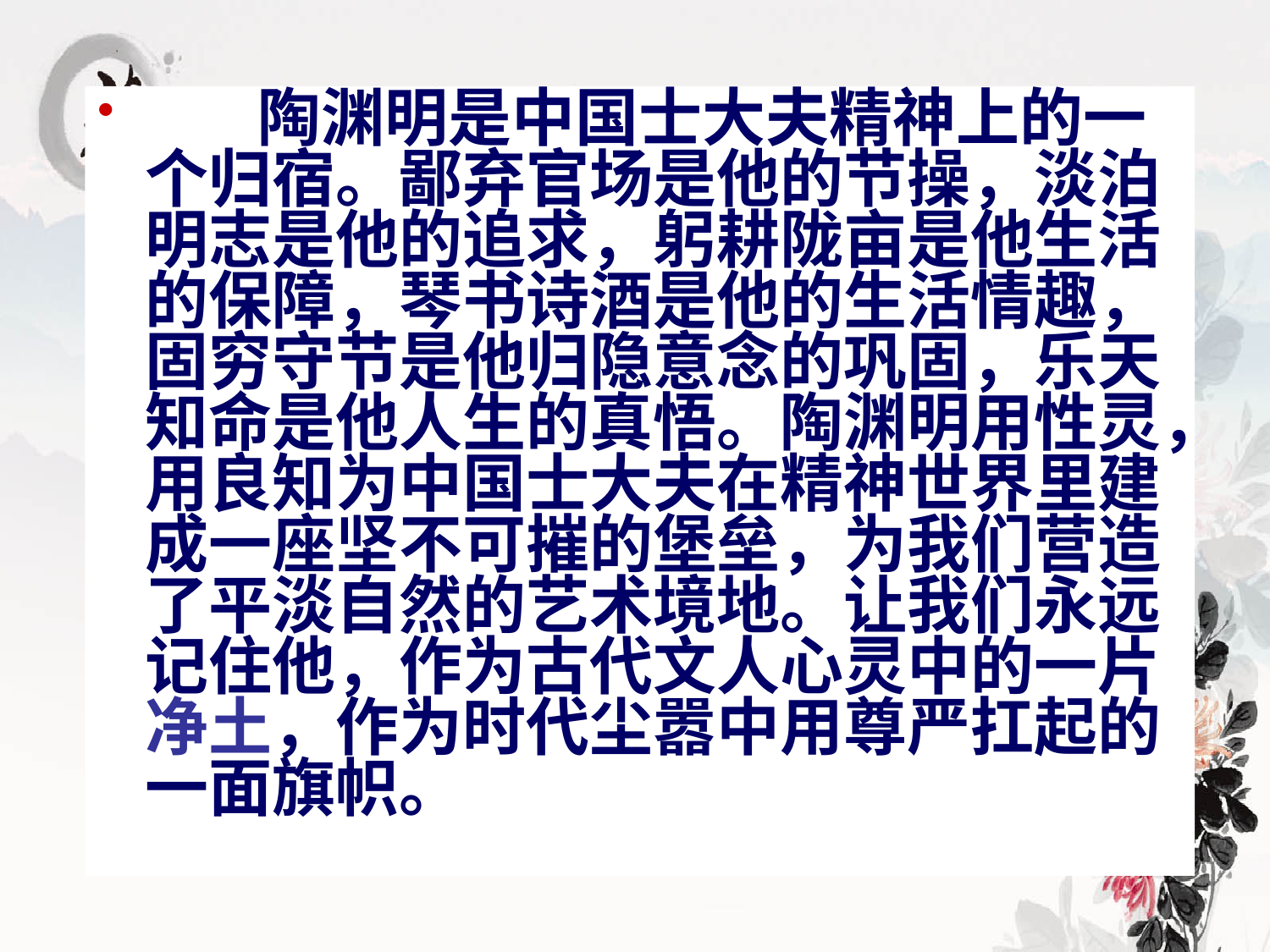

陶渊明是中国士大夫精神上的一个归宿。鄙弃官场是他的节操，淡泊明志是他的追求，躬耕陇亩是他生活的保障，琴书诗酒是他的生活情趣，固穷守节是他归隐意念的巩固，乐天知命是他人生的真悟。陶渊明用性灵，用良知为中国士大夫在精神世界里建成一座坚不可摧的堡垒，为我们营造了平淡自然的艺术境地。让我们永远记住他，作为古代文人心灵中的一片净土，作为时代尘嚣中用尊严扛起的一面旗帜。